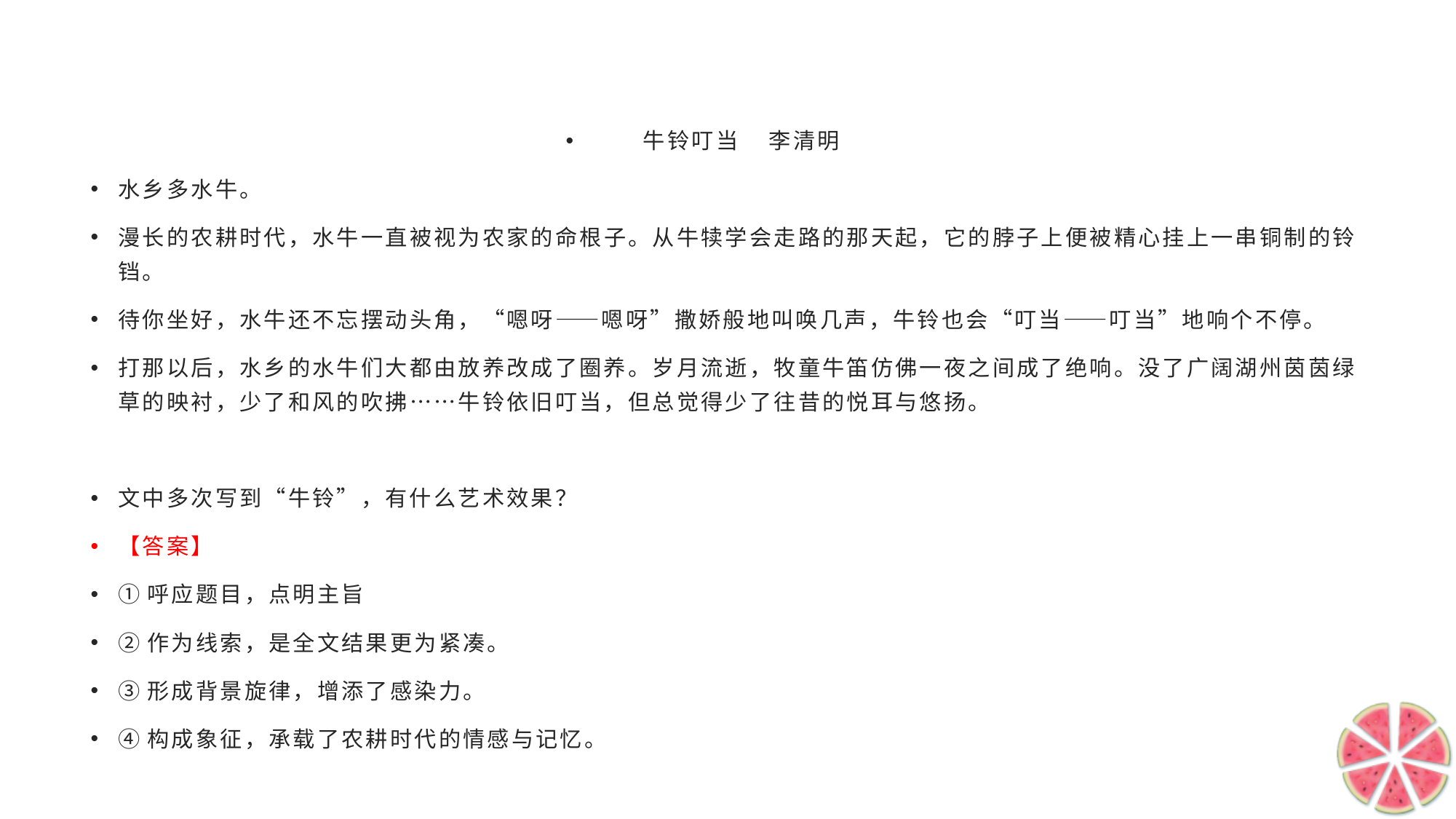

#
牛铃叮当    李清明
水乡多水牛。
漫长的农耕时代，水牛一直被视为农家的命根子。从牛犊学会走路的那天起，它的脖子上便被精心挂上一串铜制的铃铛。
待你坐好，水牛还不忘摆动头角，“嗯呀——嗯呀”撒娇般地叫唤几声，牛铃也会“叮当——叮当”地响个不停。
打那以后，水乡的水牛们大都由放养改成了圈养。岁月流逝，牧童牛笛仿佛一夜之间成了绝响。没了广阔湖州茵茵绿草的映衬，少了和风的吹拂……牛铃依旧叮当，但总觉得少了往昔的悦耳与悠扬。

文中多次写到“牛铃”，有什么艺术效果？
【答案】
①呼应题目，点明主旨
②作为线索，是全文结果更为紧凑。
③形成背景旋律，增添了感染力。
④构成象征，承载了农耕时代的情感与记忆。